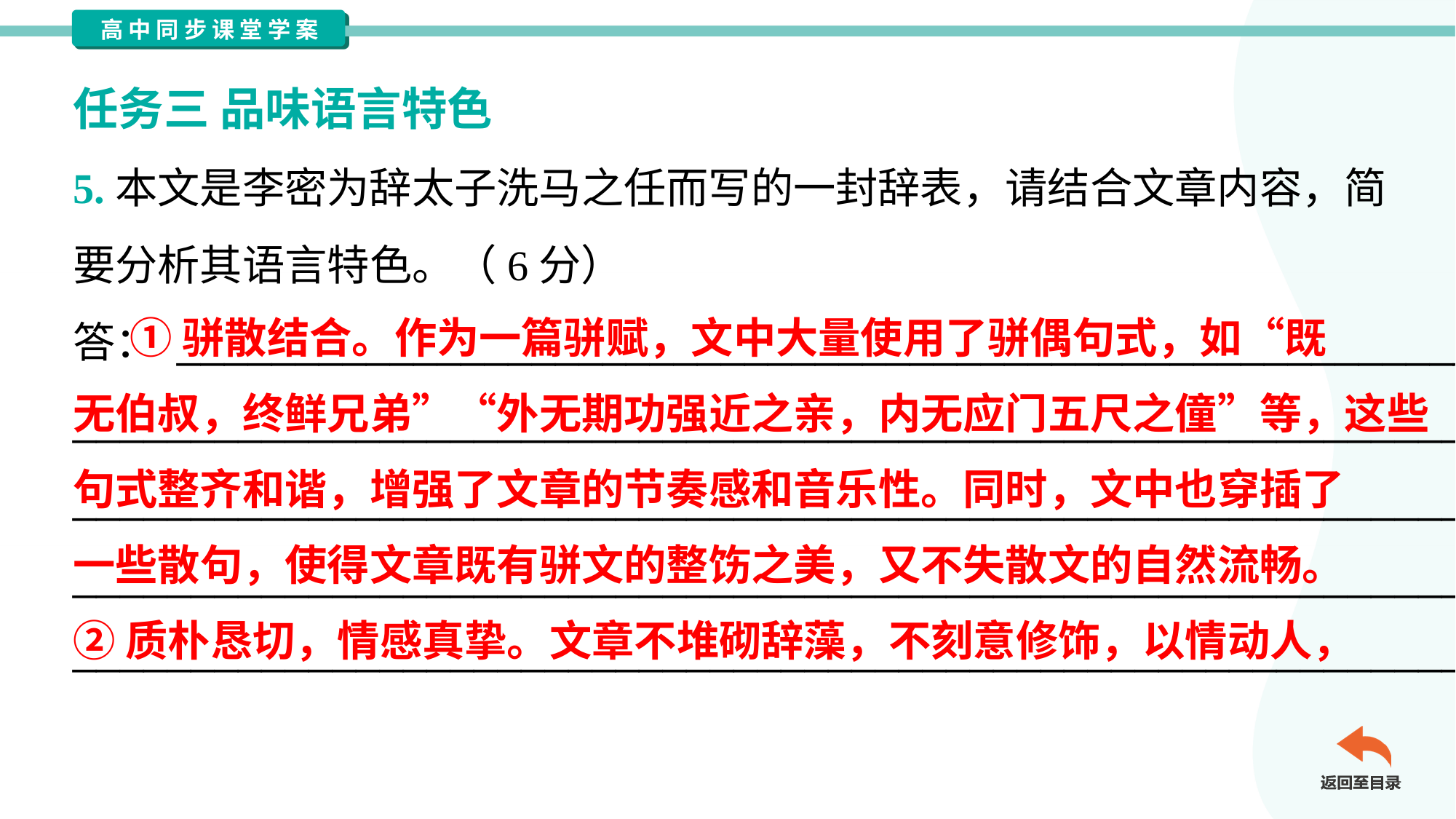

任务三 品味语言特色
5.本文是李密为辞太子洗马之任而写的一封辞表，请结合文章内容，简
要分析其语言特色。（6分）
答： ________________________________________________________
_____________________________________________________________
_____________________________________________________________
_____________________________________________________________
_____________________________________________________________
      ①骈散结合。作为一篇骈赋，文中大量使用了骈偶句式，如“既
无伯叔，终鲜兄弟”“外无期功强近之亲，内无应门五尺之僮”等，这些
句式整齐和谐，增强了文章的节奏感和音乐性。同时，文中也穿插了
一些散句，使得文章既有骈文的整饬之美，又不失散文的自然流畅。
②质朴恳切，情感真挚。文章不堆砌辞藻，不刻意修饰，以情动人，